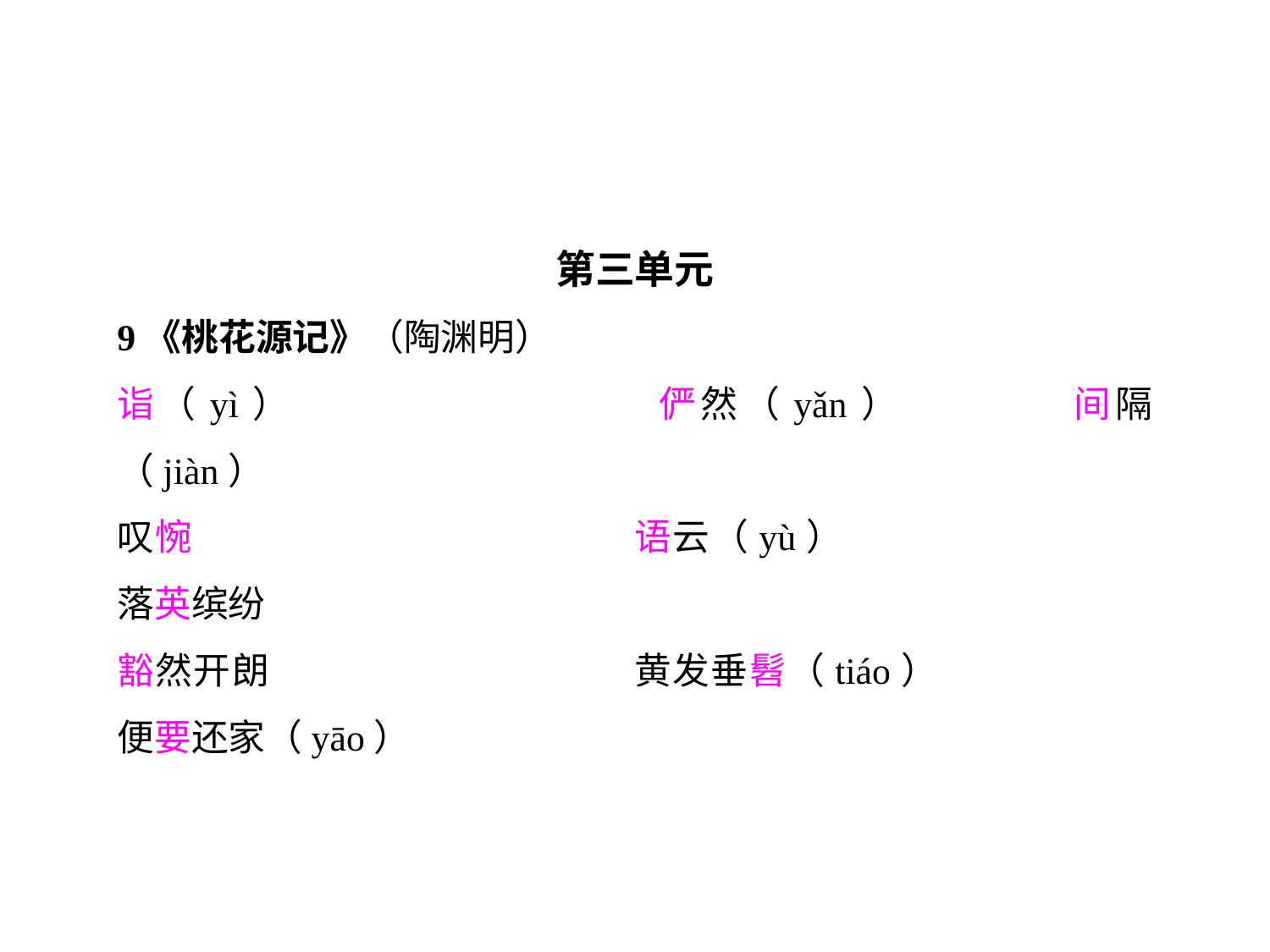

第三单元
9《桃花源记》（陶渊明）
诣（yì）			俨然（yǎn）		间隔（jiàn）
叹惋				语云（yù）			落英缤纷
豁然开朗			黄发垂髫（tiáo）		便要还家（yāo）